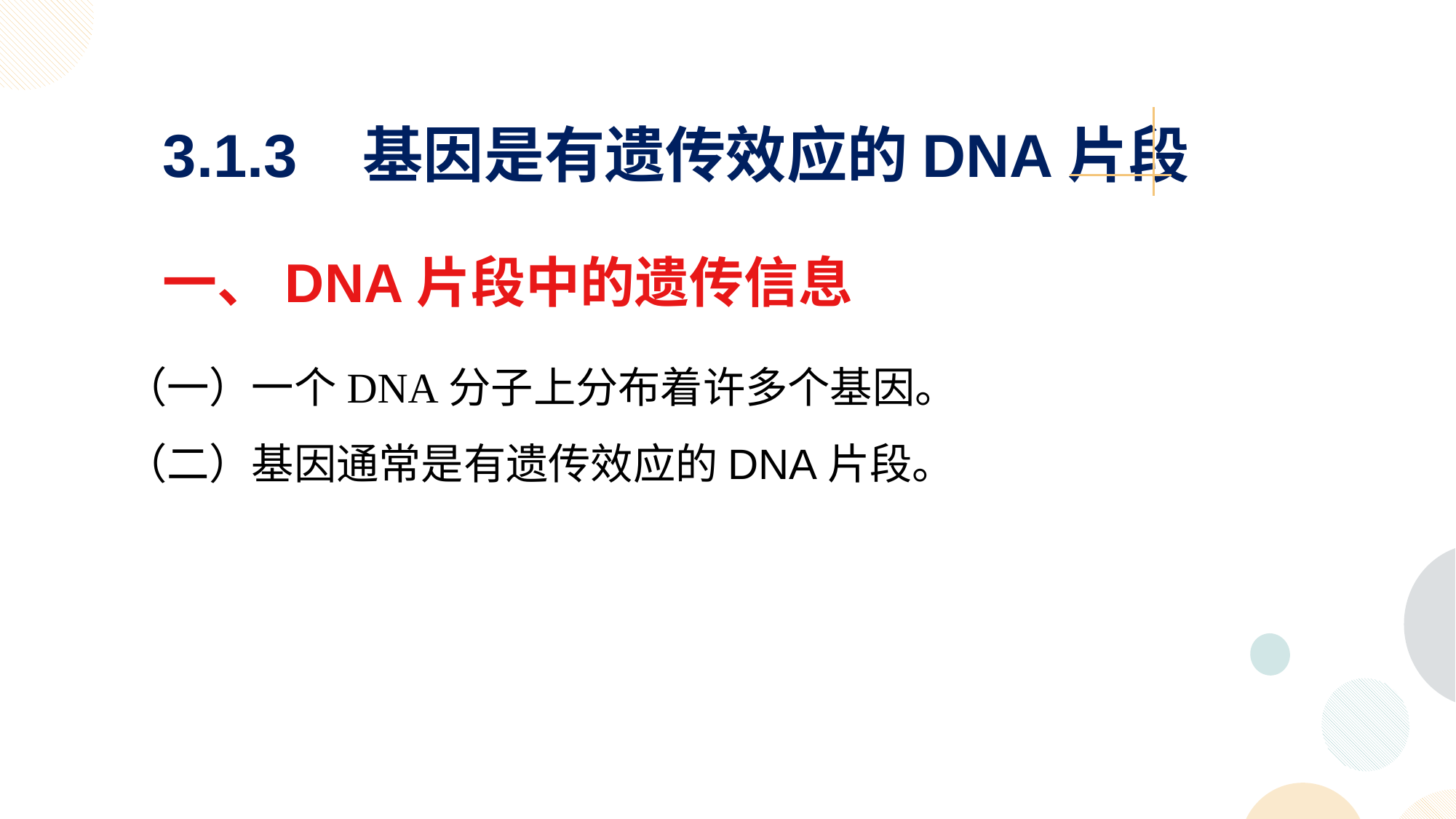

3.1.3   基因是有遗传效应的DNA片段
一、DNA片段中的遗传信息
    （一）一个DNA分子上分布着许多个基因。
    （二）基因通常是有遗传效应的DNA片段。